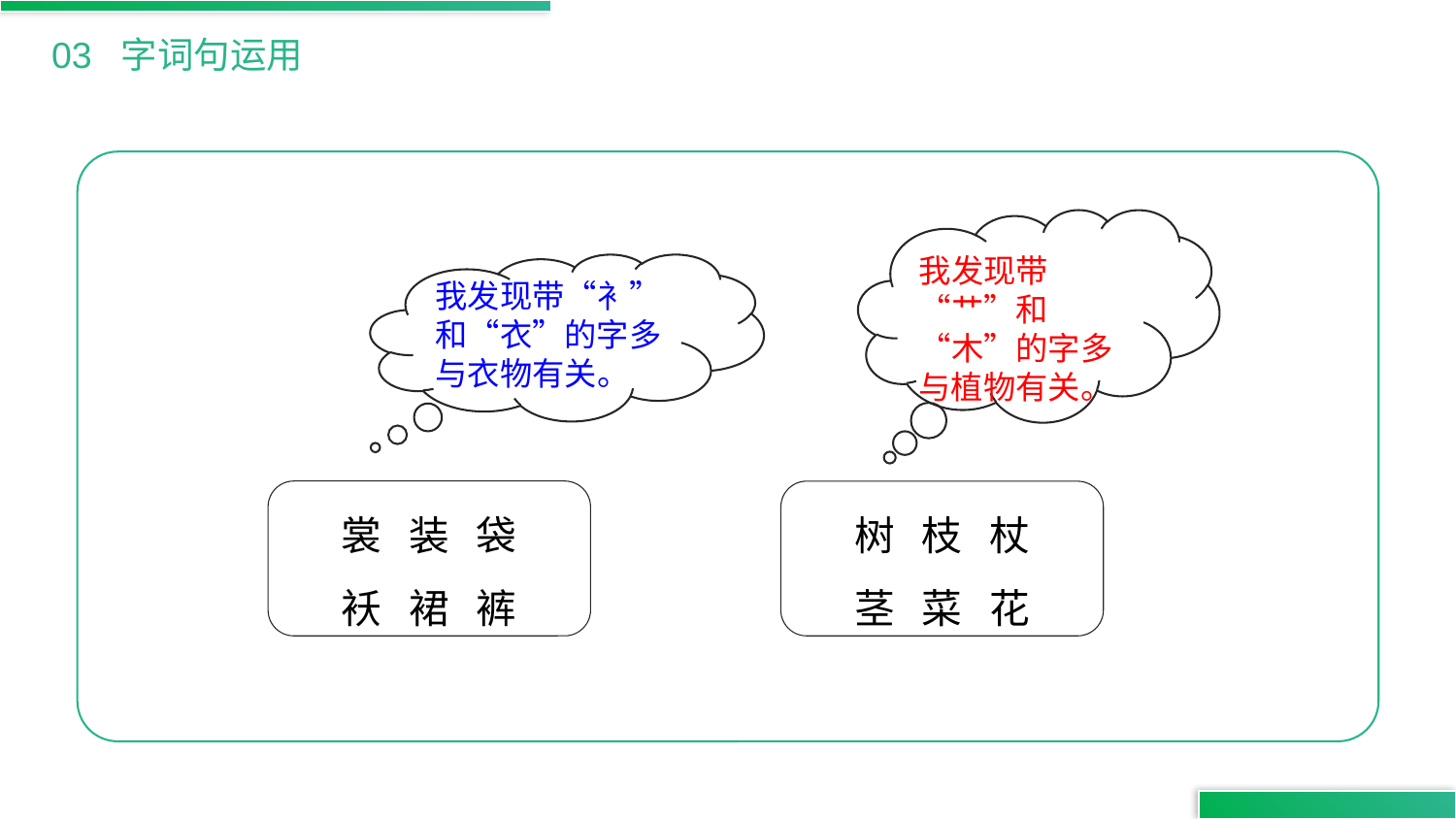

03  字词句运用

我发现带“艹”和“木”的字多与植物有关。
我发现带“衤”和“衣”的字多与衣物有关。
裳   装   袋
袄   裙   裤
树   枝   杖
茎   菜   花